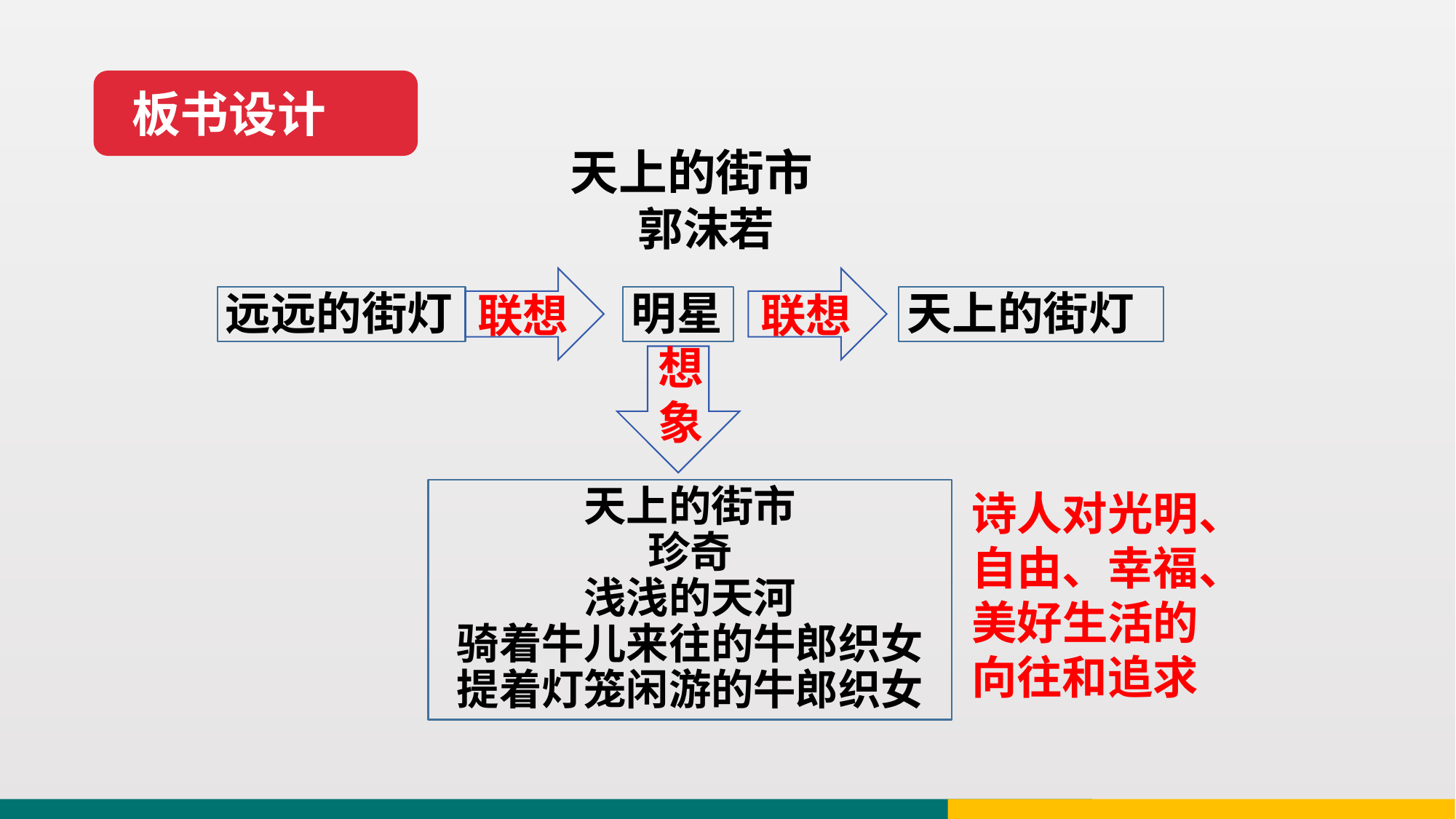

板书设计
天上的街市
郭沫若
联想
联想
远远的街灯
明星
天上的街灯
想象
天上的街市
珍奇
浅浅的天河
骑着牛儿来往的牛郎织女
提着灯笼闲游的牛郎织女
诗人对光明、自由、幸福、美好生活的向往和追求